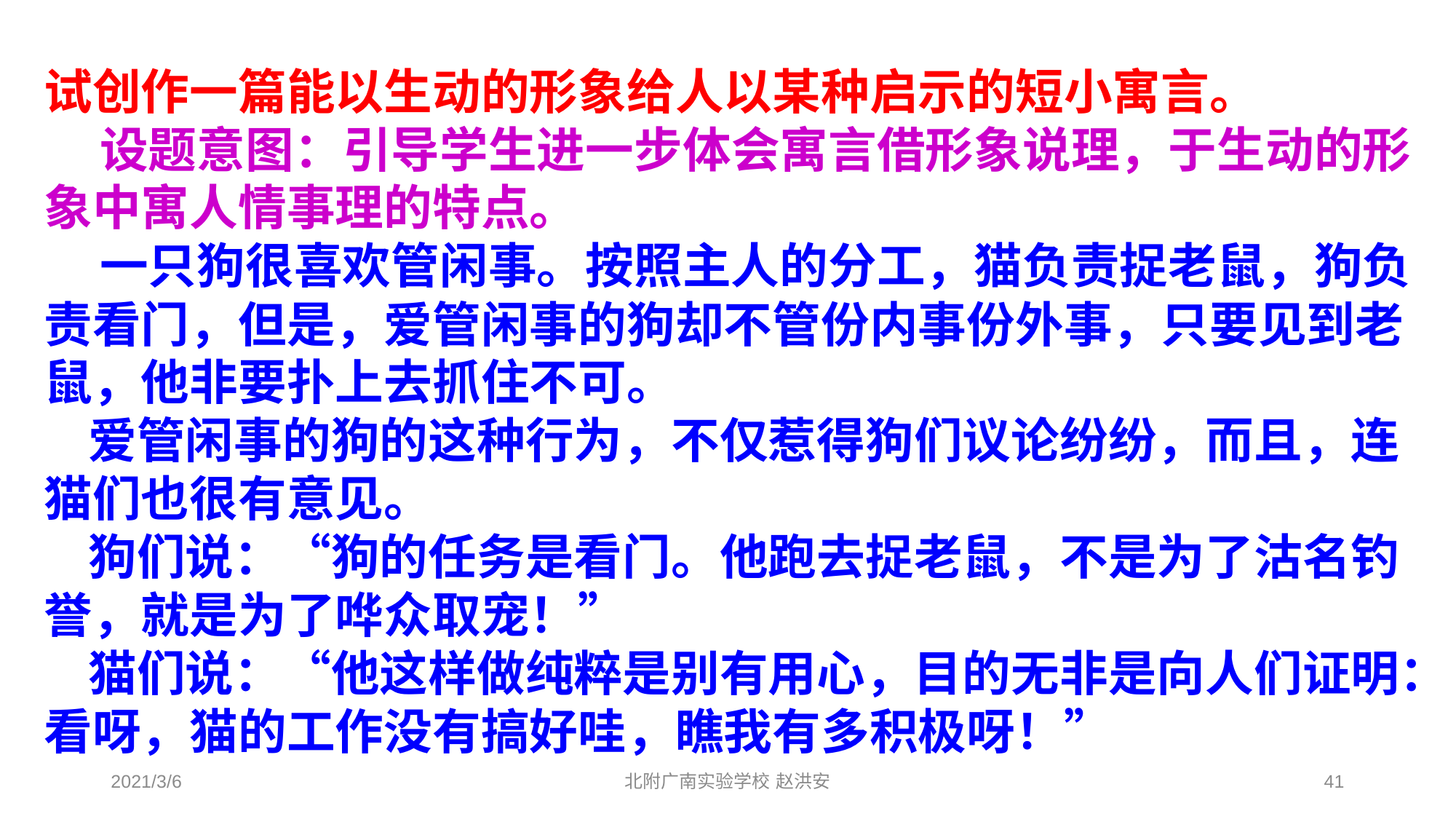

试创作一篇能以生动的形象给人以某种启示的短小寓言。
    设题意图：引导学生进一步体会寓言借形象说理，于生动的形象中寓人情事理的特点。
    一只狗很喜欢管闲事。按照主人的分工，猫负责捉老鼠，狗负责看门，但是，爱管闲事的狗却不管份内事份外事，只要见到老鼠，他非要扑上去抓住不可。
    爱管闲事的狗的这种行为，不仅惹得狗们议论纷纷，而且，连猫们也很有意见。
    狗们说：“狗的任务是看门。他跑去捉老鼠，不是为了沽名钓誉，就是为了哗众取宠！”
    猫们说：“他这样做纯粹是别有用心，目的无非是向人们证明：看呀，猫的工作没有搞好哇，瞧我有多积极呀！”
2021/3/6
北附广南实验学校 赵洪安
41